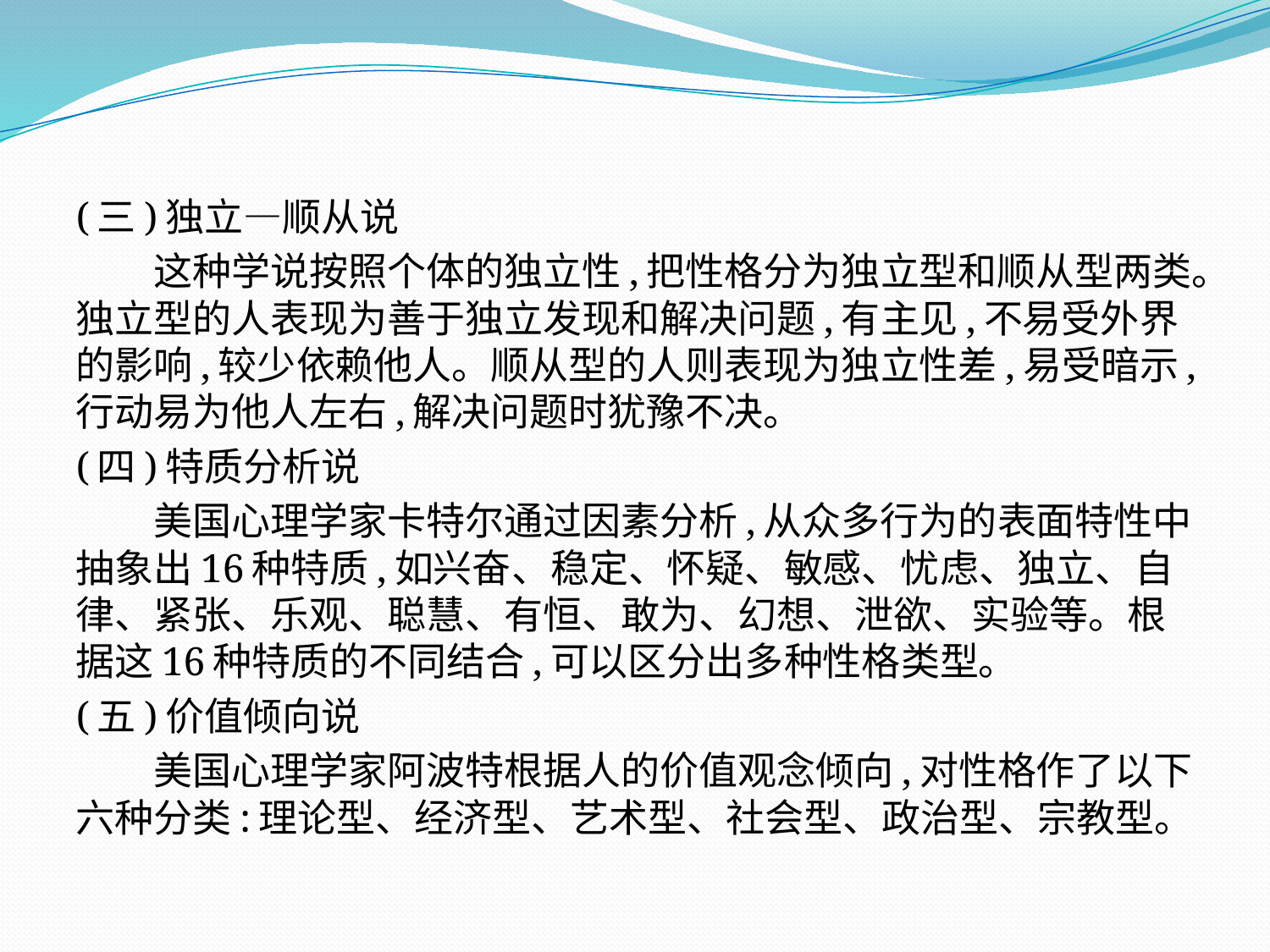

(三)独立—顺从说
　　这种学说按照个体的独立性,把性格分为独立型和顺从型两类。独立型的人表现为善于独立发现和解决问题,有主见,不易受外界的影响,较少依赖他人。顺从型的人则表现为独立性差,易受暗示,行动易为他人左右,解决问题时犹豫不决。
(四)特质分析说
　　美国心理学家卡特尔通过因素分析,从众多行为的表面特性中抽象出16种特质,如兴奋、稳定、怀疑、敏感、忧虑、独立、自律、紧张、乐观、聪慧、有恒、敢为、幻想、泄欲、实验等。根据这16种特质的不同结合,可以区分出多种性格类型。
(五)价值倾向说
　　美国心理学家阿波特根据人的价值观念倾向,对性格作了以下六种分类:理论型、经济型、艺术型、社会型、政治型、宗教型。